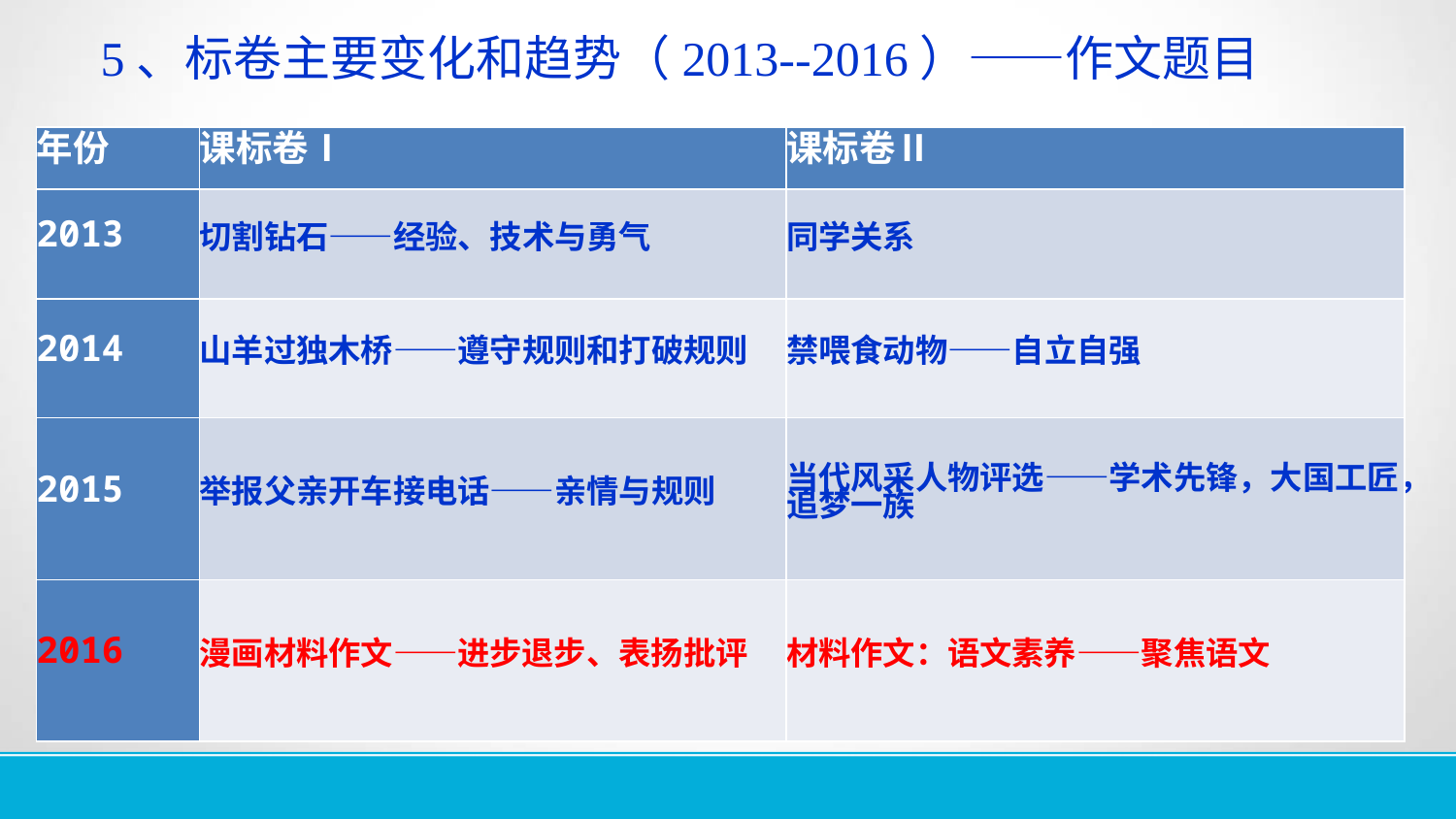

5、标卷主要变化和趋势（2013--2016）——作文题目
| 年份 | 课标卷Ⅰ | 课标卷Ⅱ |
| --- | --- | --- |
| 2013 | 切割钻石——经验、技术与勇气 | 同学关系 |
| 2014 | 山羊过独木桥——遵守规则和打破规则 | 禁喂食动物——自立自强 |
| 2015 | 举报父亲开车接电话——亲情与规则 | 当代风采人物评选——学术先锋，大国工匠，追梦一族 |
| 2016 | 漫画材料作文——进步退步、表扬批评 | 材料作文：语文素养——聚焦语文 |

#